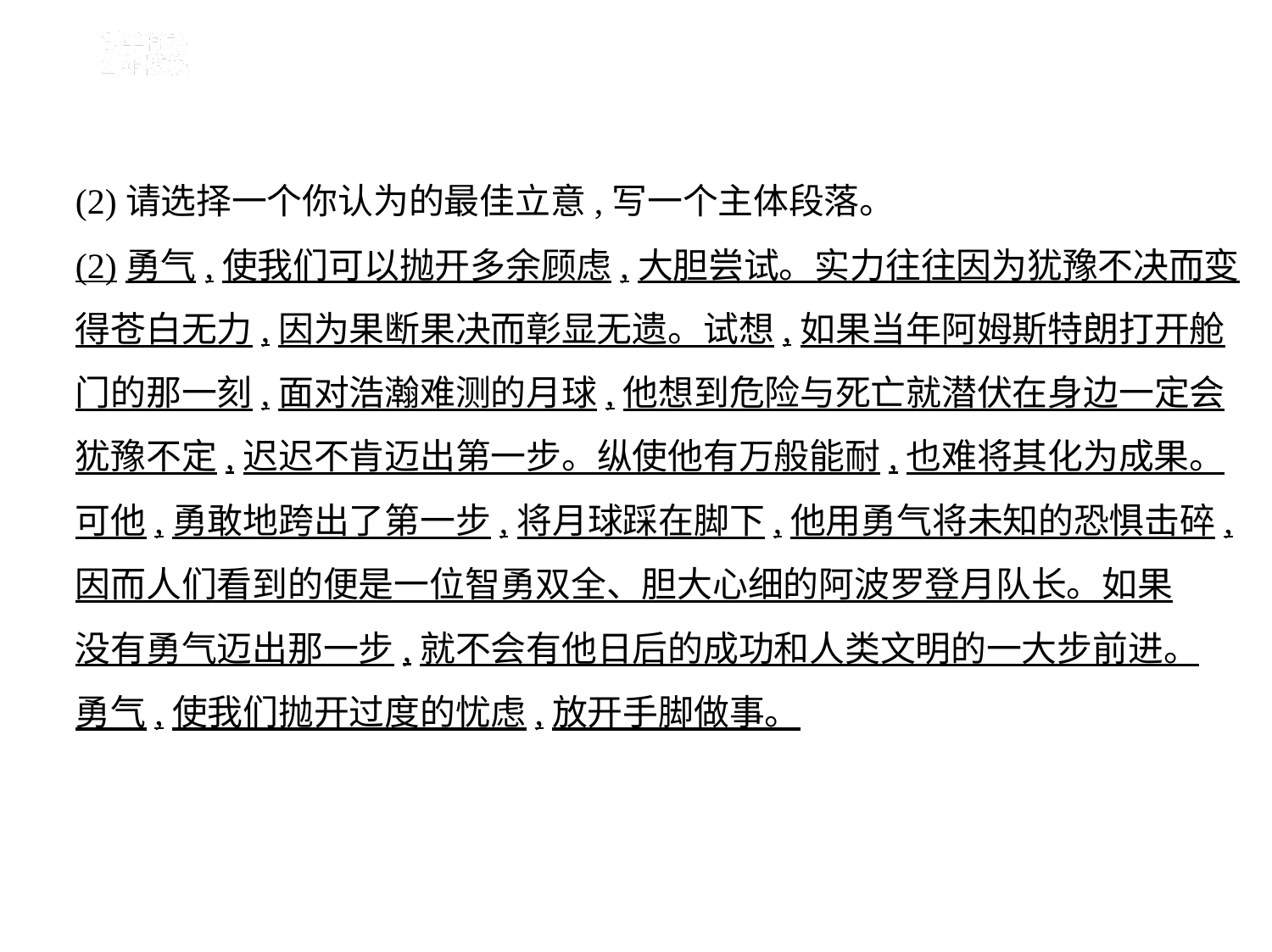

(2)请选择一个你认为的最佳立意,写一个主体段落。
(2)勇气,使我们可以抛开多余顾虑,大胆尝试。实力往往因为犹豫不决而变
得苍白无力,因为果断果决而彰显无遗。试想,如果当年阿姆斯特朗打开舱
门的那一刻,面对浩瀚难测的月球,他想到危险与死亡就潜伏在身边一定会
犹豫不定,迟迟不肯迈出第一步。纵使他有万般能耐,也难将其化为成果。
可他,勇敢地跨出了第一步,将月球踩在脚下,他用勇气将未知的恐惧击碎,
因而人们看到的便是一位智勇双全、胆大心细的阿波罗登月队长。如果
没有勇气迈出那一步,就不会有他日后的成功和人类文明的一大步前进。
勇气,使我们抛开过度的忧虑,放开手脚做事。